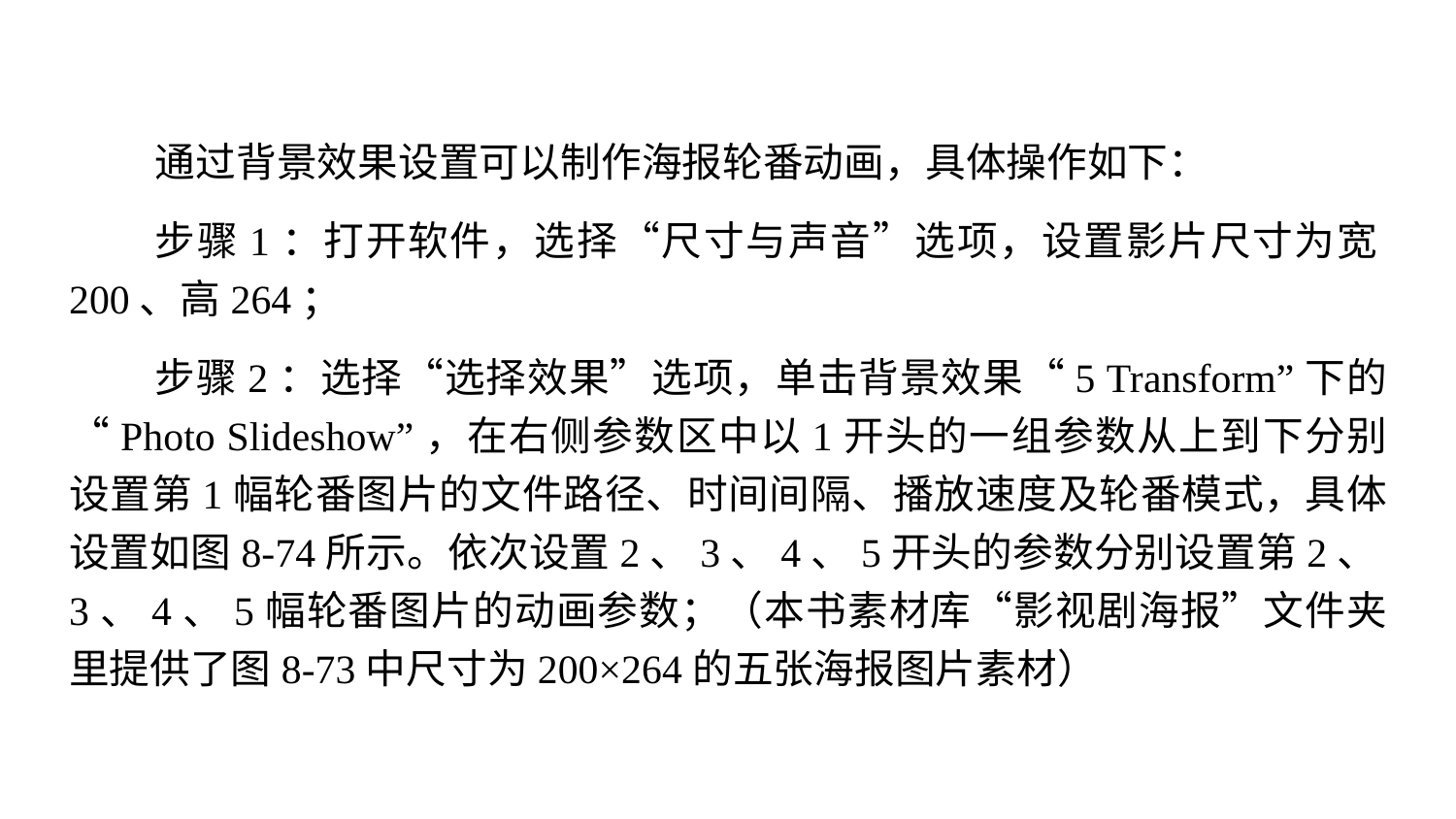

通过背景效果设置可以制作海报轮番动画，具体操作如下：
步骤1：打开软件，选择“尺寸与声音”选项，设置影片尺寸为宽200、高264；
步骤2：选择“选择效果”选项，单击背景效果“5 Transform”下的“Photo Slideshow”，在右侧参数区中以1开头的一组参数从上到下分别设置第1幅轮番图片的文件路径、时间间隔、播放速度及轮番模式，具体设置如图8-74所示。依次设置2、3、4、5开头的参数分别设置第2、3、4、5幅轮番图片的动画参数；（本书素材库“影视剧海报”文件夹里提供了图8-73中尺寸为200×264的五张海报图片素材）